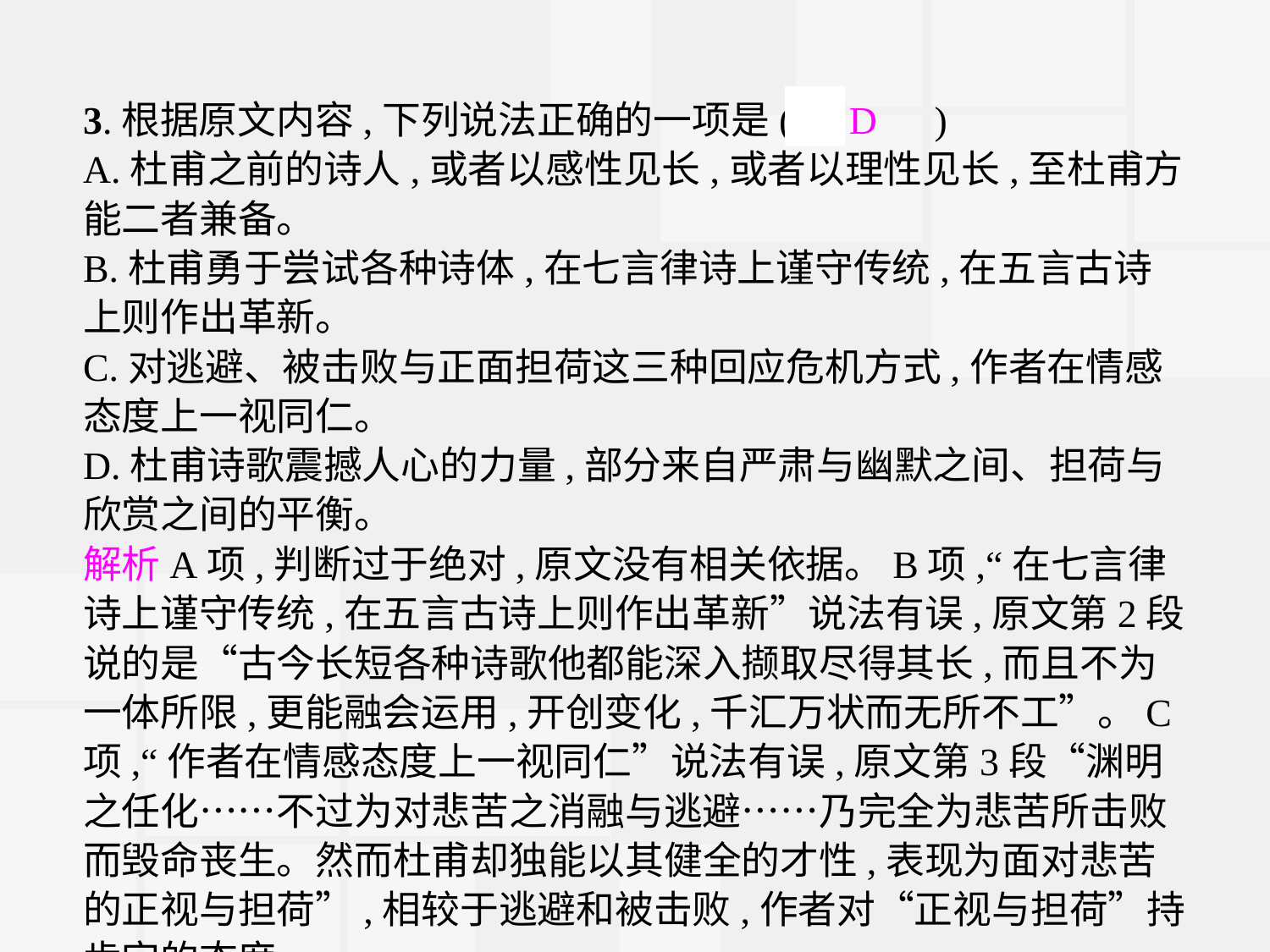

3.根据原文内容,下列说法正确的一项是(　D　)
A.杜甫之前的诗人,或者以感性见长,或者以理性见长,至杜甫方能二者兼备。
B.杜甫勇于尝试各种诗体,在七言律诗上谨守传统,在五言古诗上则作出革新。
C.对逃避、被击败与正面担荷这三种回应危机方式,作者在情感态度上一视同仁。
D.杜甫诗歌震撼人心的力量,部分来自严肃与幽默之间、担荷与欣赏之间的平衡。
解析A项,判断过于绝对,原文没有相关依据。B项,“在七言律诗上谨守传统,在五言古诗上则作出革新”说法有误,原文第2段说的是“古今长短各种诗歌他都能深入撷取尽得其长,而且不为一体所限,更能融会运用,开创变化,千汇万状而无所不工”。C项,“作者在情感态度上一视同仁”说法有误,原文第3段“渊明之任化……不过为对悲苦之消融与逃避……乃完全为悲苦所击败而毁命丧生。然而杜甫却独能以其健全的才性,表现为面对悲苦的正视与担荷”,相较于逃避和被击败,作者对“正视与担荷”持肯定的态度。